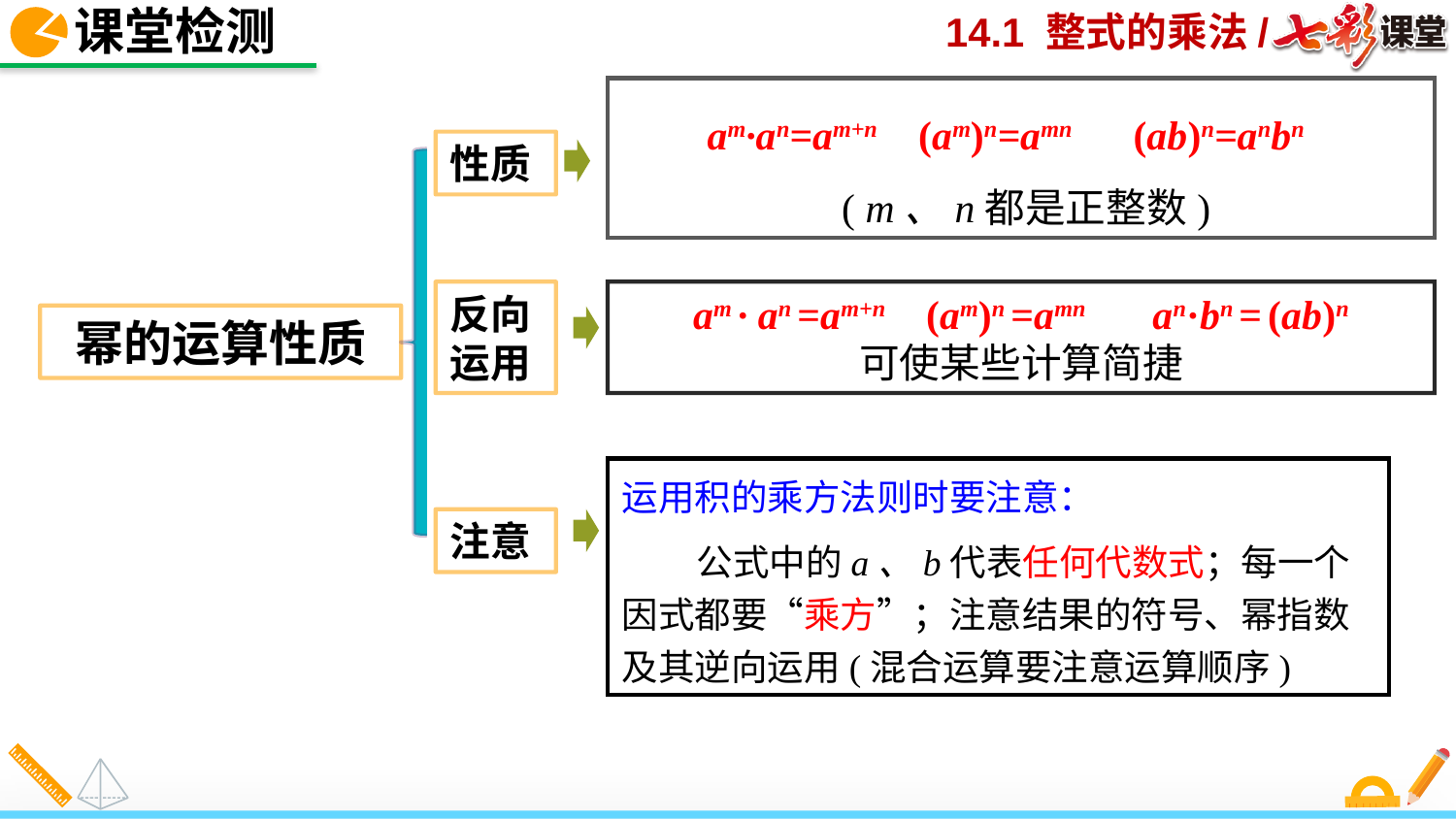

课堂检测

 am·an=am+n    (am)n=amn      (ab)n=anbn
 ( m、n都是正整数)
性质

反向运用
am · an =am+n    (am)n =amn       an·bn = (ab)n
可使某些计算简捷
幂的运算性质

运用积的乘方法则时要注意：
        公式中的a、b代表任何代数式；每一个因式都要“乘方”；注意结果的符号、幂指数及其逆向运用(混合运算要注意运算顺序)
注意